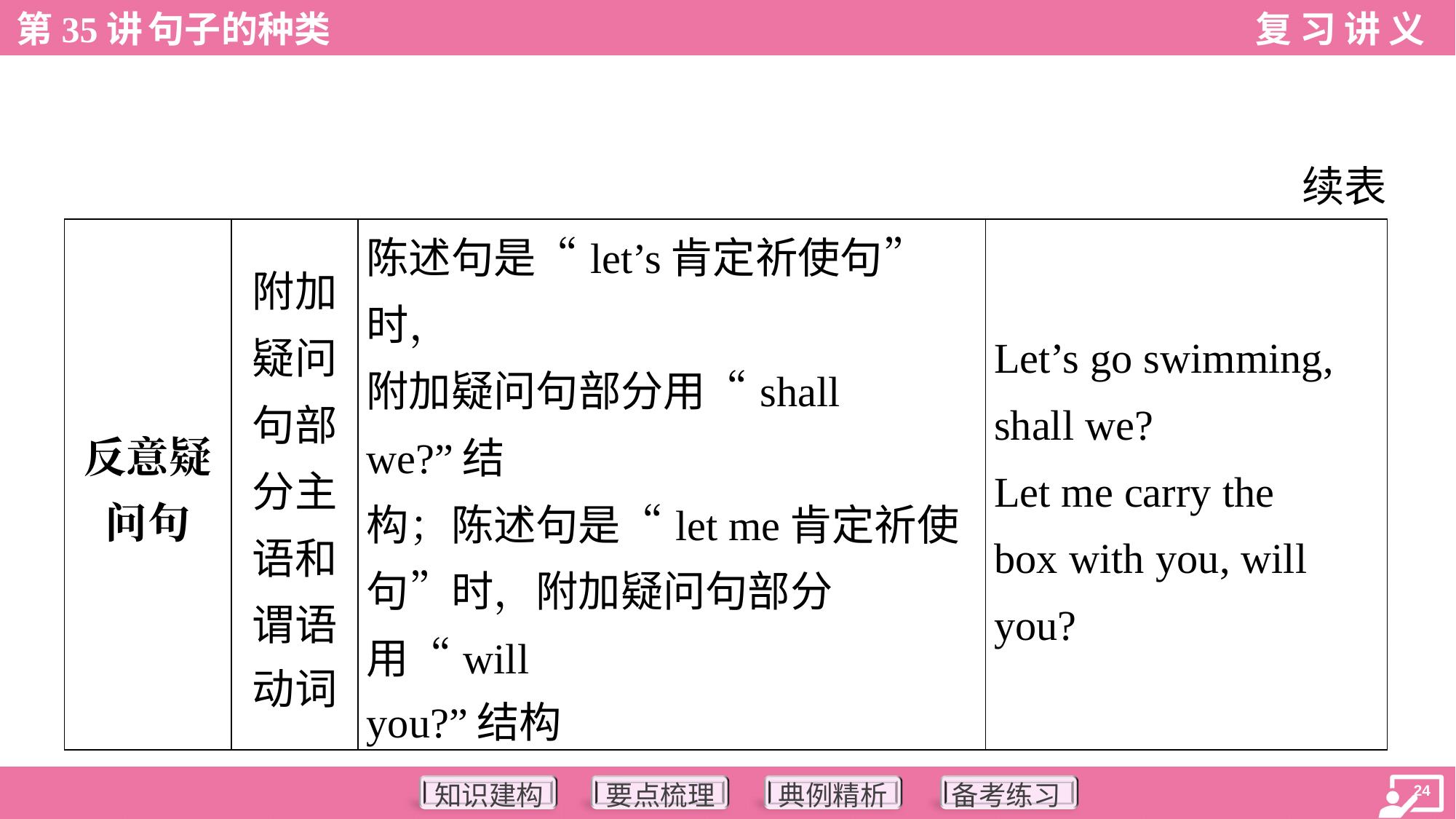

续表
| 反意疑 问句 | 附加 疑问 句部 分主 语和 谓语 动词 | 陈述句是“let’s肯定祈使句”时， 附加疑问句部分用“shall we?”结 构；陈述句是“let me肯定祈使 句”时，附加疑问句部分用“will you?”结构 | Let’s go swimming, shall we? Let me carry the box with you, will you? |
| --- | --- | --- | --- |